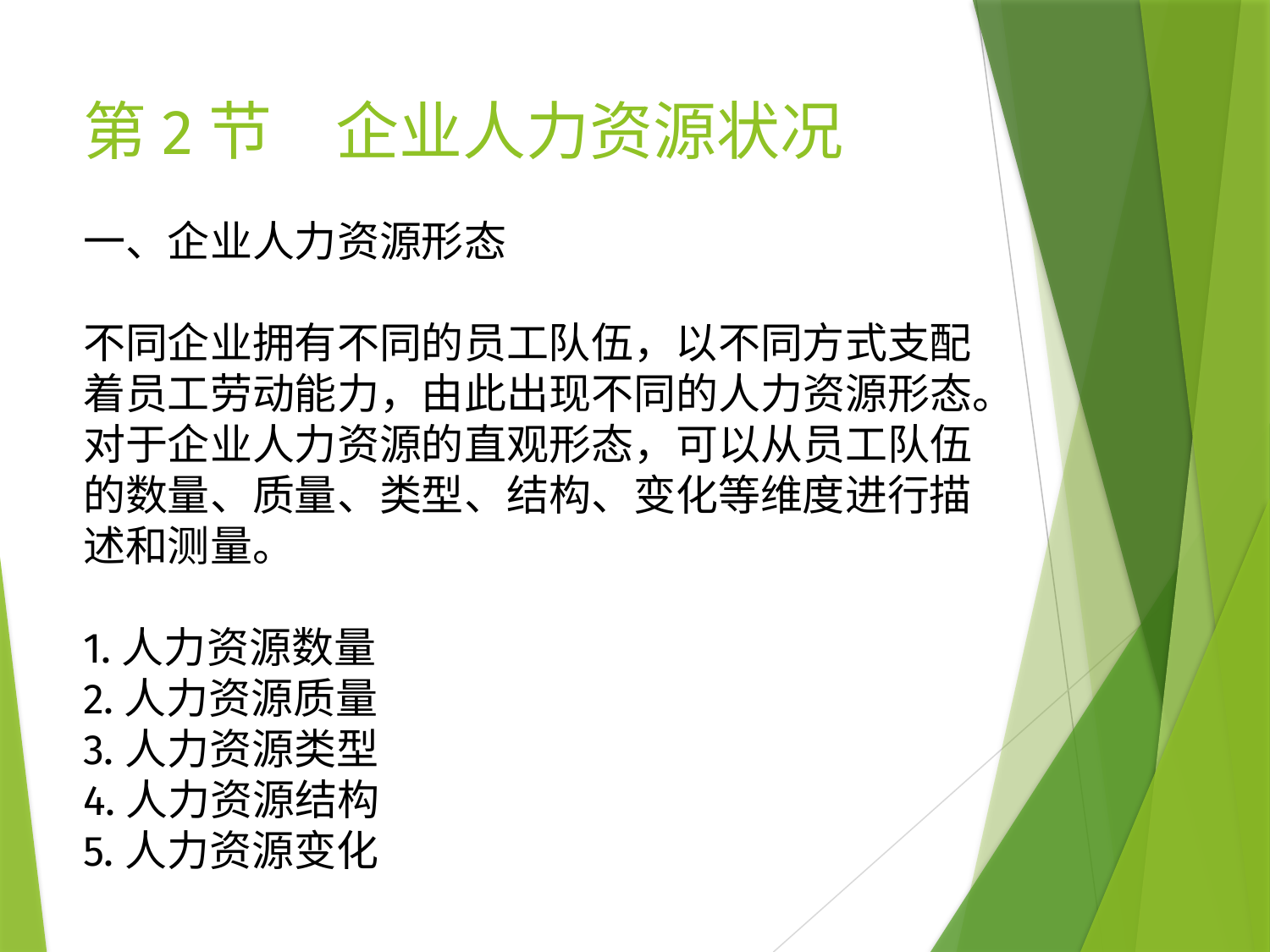

# 第2节　企业人力资源状况
一、企业人力资源形态

不同企业拥有不同的员工队伍，以不同方式支配着员工劳动能力，由此出现不同的人力资源形态。对于企业人力资源的直观形态，可以从员工队伍的数量、质量、类型、结构、变化等维度进行描述和测量。

1.人力资源数量
2.人力资源质量
3.人力资源类型
4.人力资源结构
5.人力资源变化